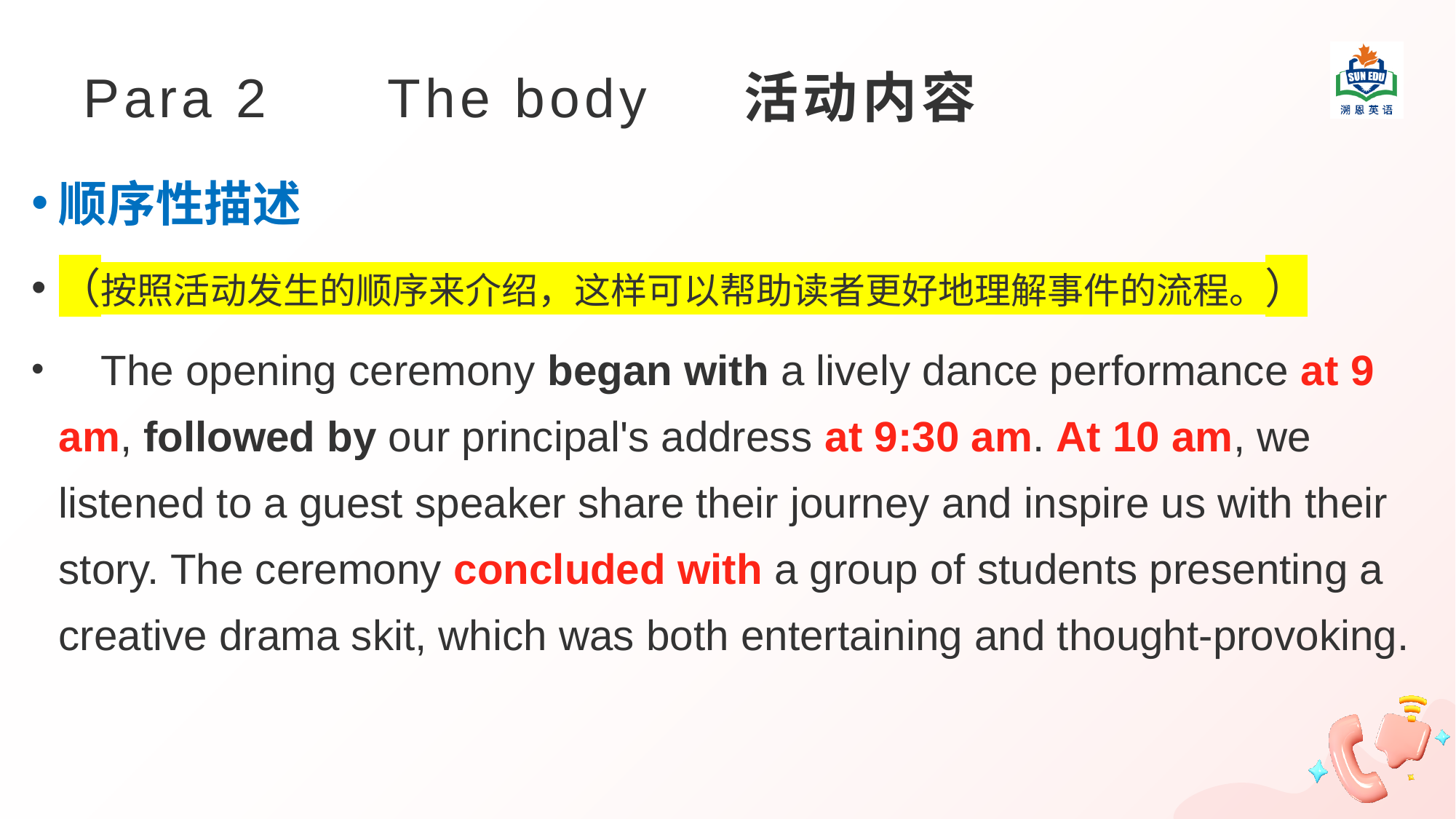

Para 2      The body    活动内容
顺序性描述
（按照活动发生的顺序来介绍，这样可以帮助读者更好地理解事件的流程。）
    The opening ceremony began with a lively dance performance at 9 am, followed by our principal's address at 9:30 am. At 10 am, we listened to a guest speaker share their journey and inspire us with their story. The ceremony concluded with a group of students presenting a creative drama skit, which was both entertaining and thought-provoking.